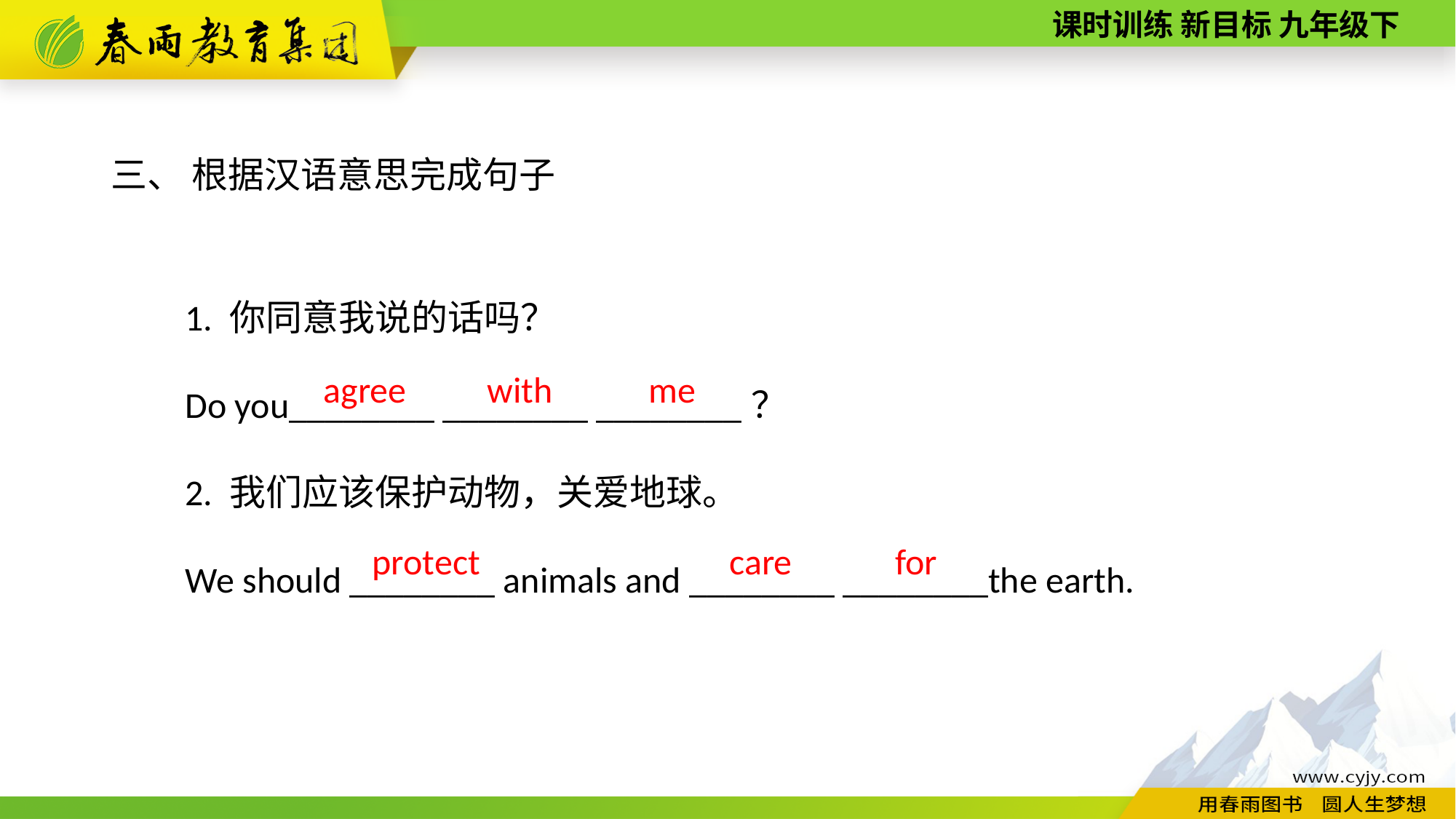

三、 根据汉语意思完成句子
1. 你同意我说的话吗？
Do you________ ________ ________？
2. 我们应该保护动物，关爱地球。
We should ________ animals and ________ ________the earth.
with
me
agree
protect
care
for